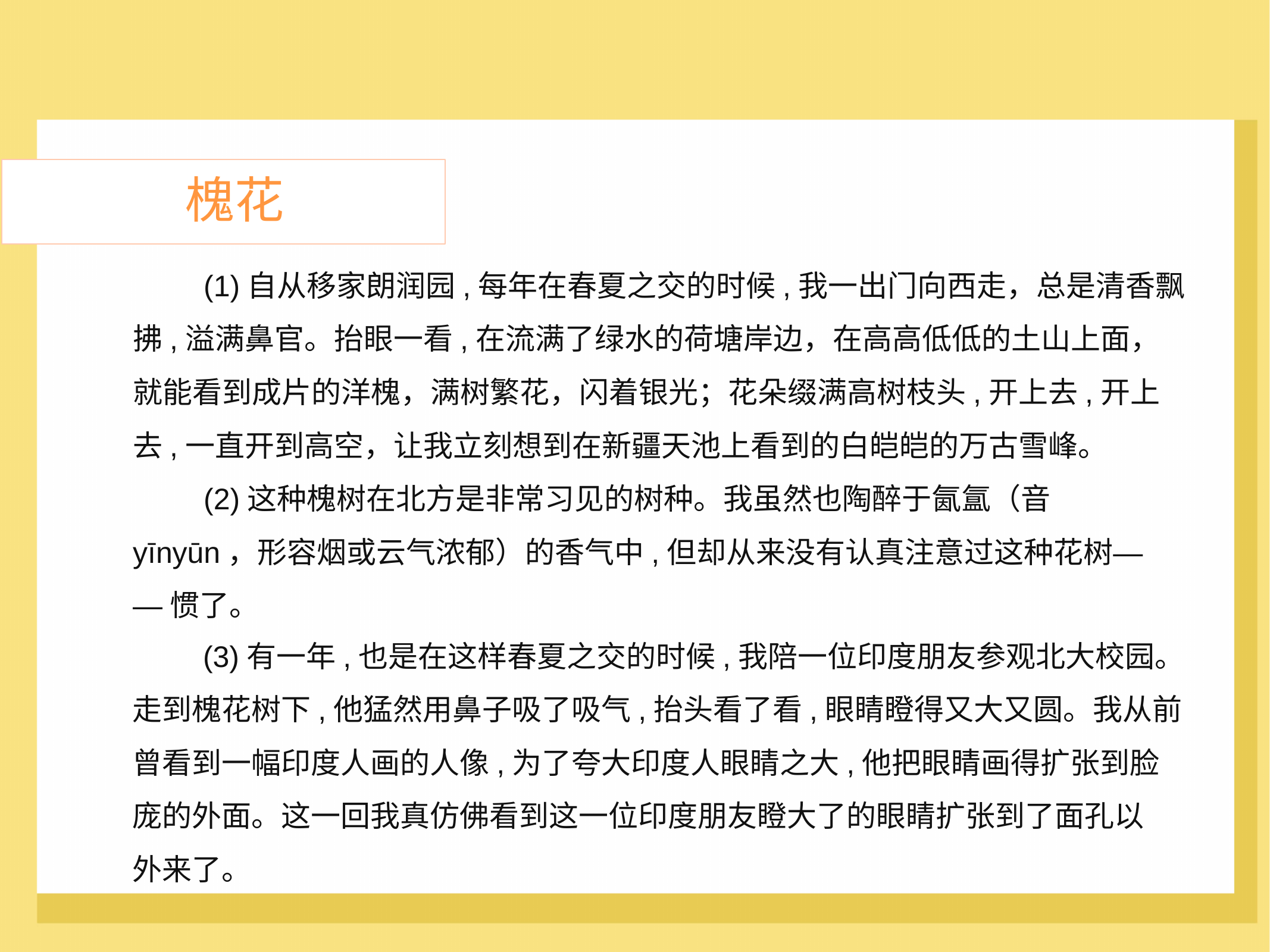

槐花
	(1)自从移家朗润园,每年在春夏之交的时候,我一出门向西走，总是清香飘

拂,溢满鼻官。抬眼一看,在流满了绿水的荷塘岸边，在高高低低的土山上面，

就能看到成片的洋槐，满树繁花，闪着银光；花朵缀满高树枝头,开上去,开上

去,一直开到高空，让我立刻想到在新疆天池上看到的白皑皑的万古雪峰。

	(2)这种槐树在北方是非常习见的树种。我虽然也陶醉于氤氲（音

yīnyūn，形容烟或云气浓郁）的香气中,但却从来没有认真注意过这种花树—

—惯了。
	(3)有一年,也是在这样春夏之交的时候,我陪一位印度朋友参观北大校园。

走到槐花树下,他猛然用鼻子吸了吸气,抬头看了看,眼睛瞪得又大又圆。我从前

曾看到一幅印度人画的人像,为了夸大印度人眼睛之大,他把眼睛画得扩张到脸

庞的外面。这一回我真仿佛看到这一位印度朋友瞪大了的眼睛扩张到了面孔以

外来了。